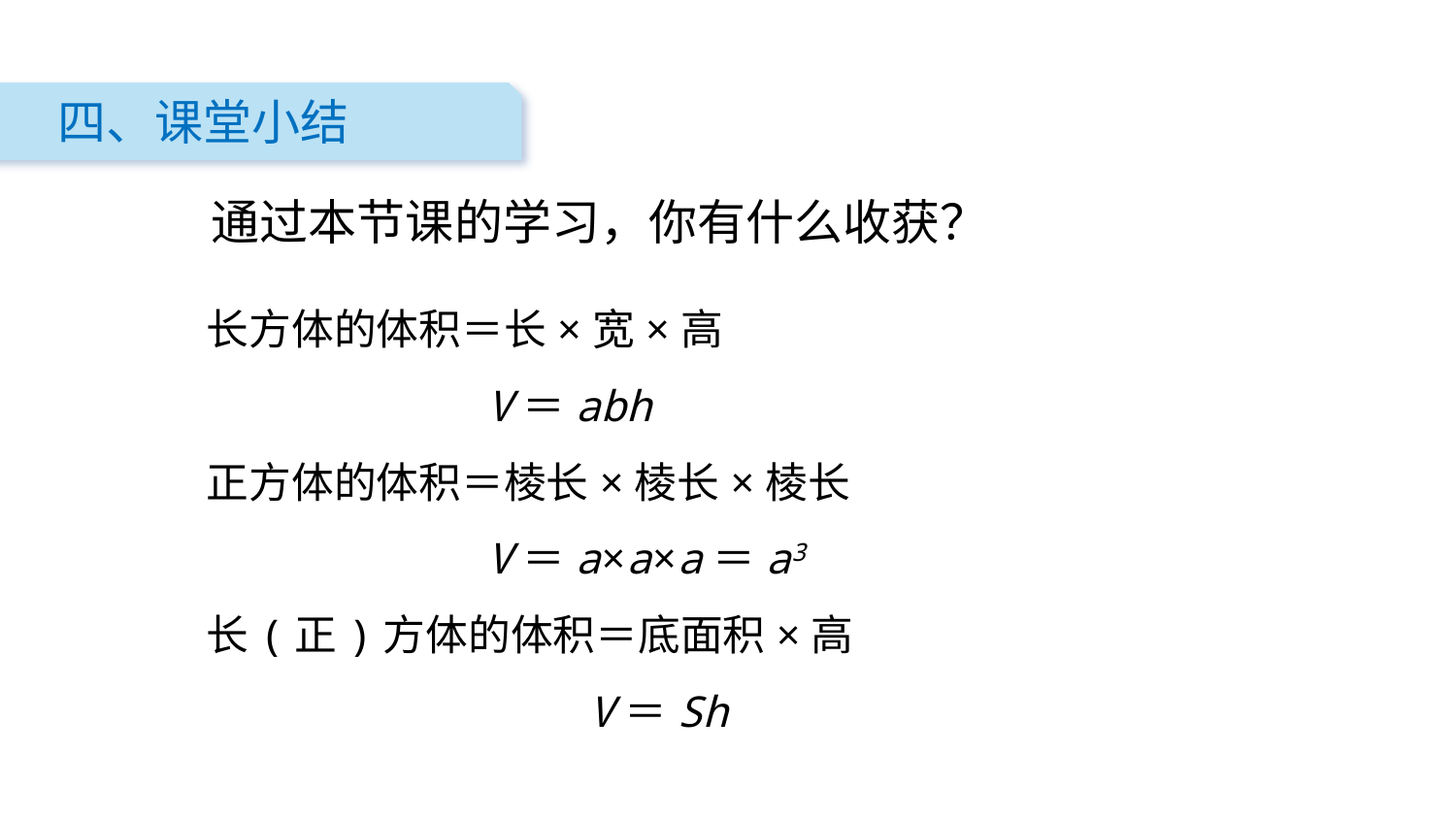

四、课堂小结
通过本节课的学习，你有什么收获？
长方体的体积＝长×宽×高
           V＝abh
正方体的体积＝棱长×棱长×棱长
           V＝a×a×a＝a3
长(正)方体的体积＝底面积×高
               V＝Sh